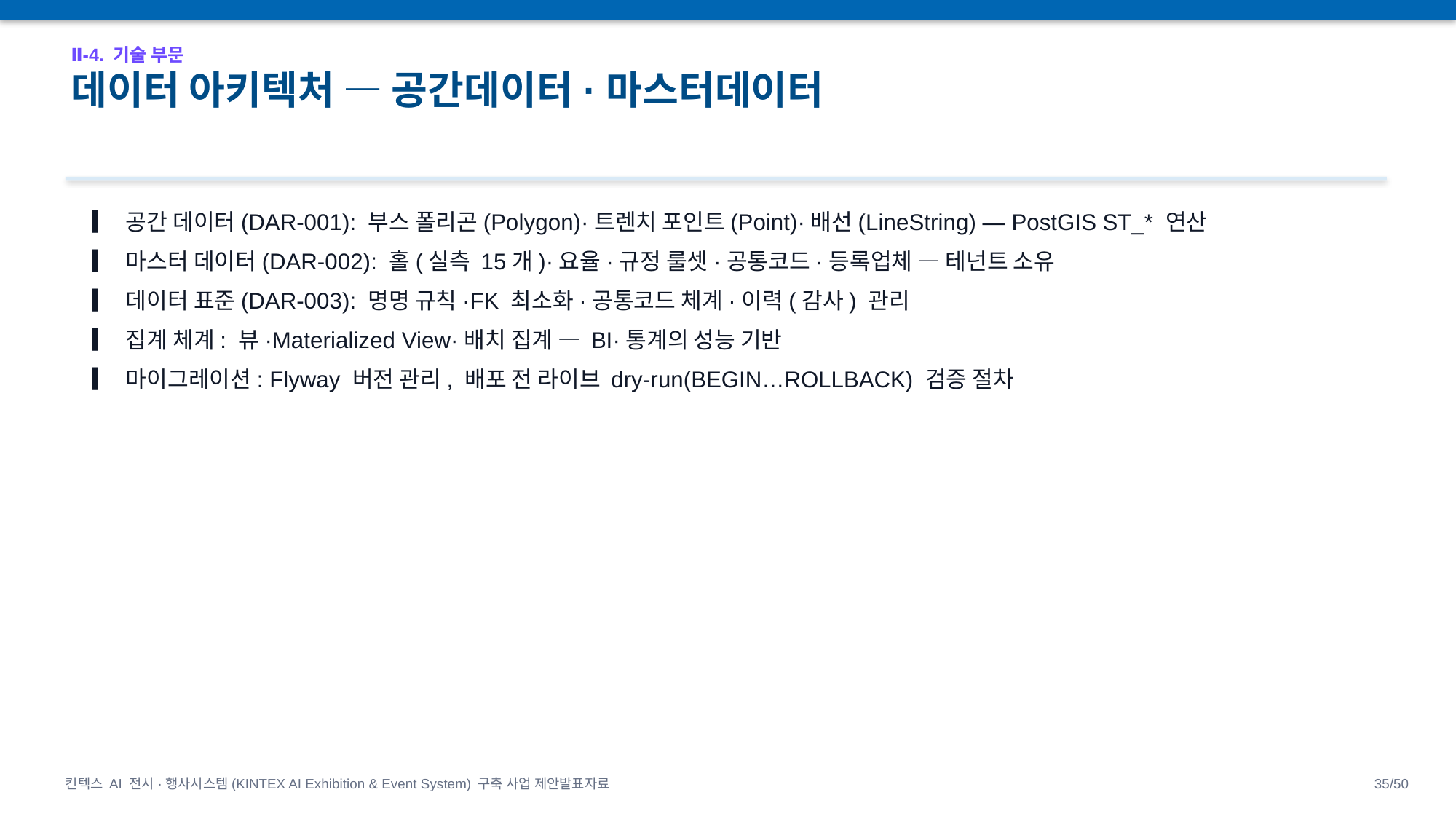

Ⅱ-4. 기술 부문
데이터 아키텍처 — 공간데이터·마스터데이터

▎ 공간 데이터(DAR-001): 부스 폴리곤(Polygon)·트렌치 포인트(Point)·배선(LineString) — PostGIS ST_* 연산
▎ 마스터 데이터(DAR-002): 홀(실측 15개)·요율·규정 룰셋·공통코드·등록업체 — 테넌트 소유
▎ 데이터 표준(DAR-003): 명명 규칙·FK 최소화·공통코드 체계·이력(감사) 관리
▎ 집계 체계: 뷰·Materialized View·배치 집계 — BI·통계의 성능 기반
▎ 마이그레이션: Flyway 버전 관리, 배포 전 라이브 dry-run(BEGIN…ROLLBACK) 검증 절차
킨텍스 AI 전시·행사시스템(KINTEX AI Exhibition & Event System) 구축 사업 제안발표자료
35/50